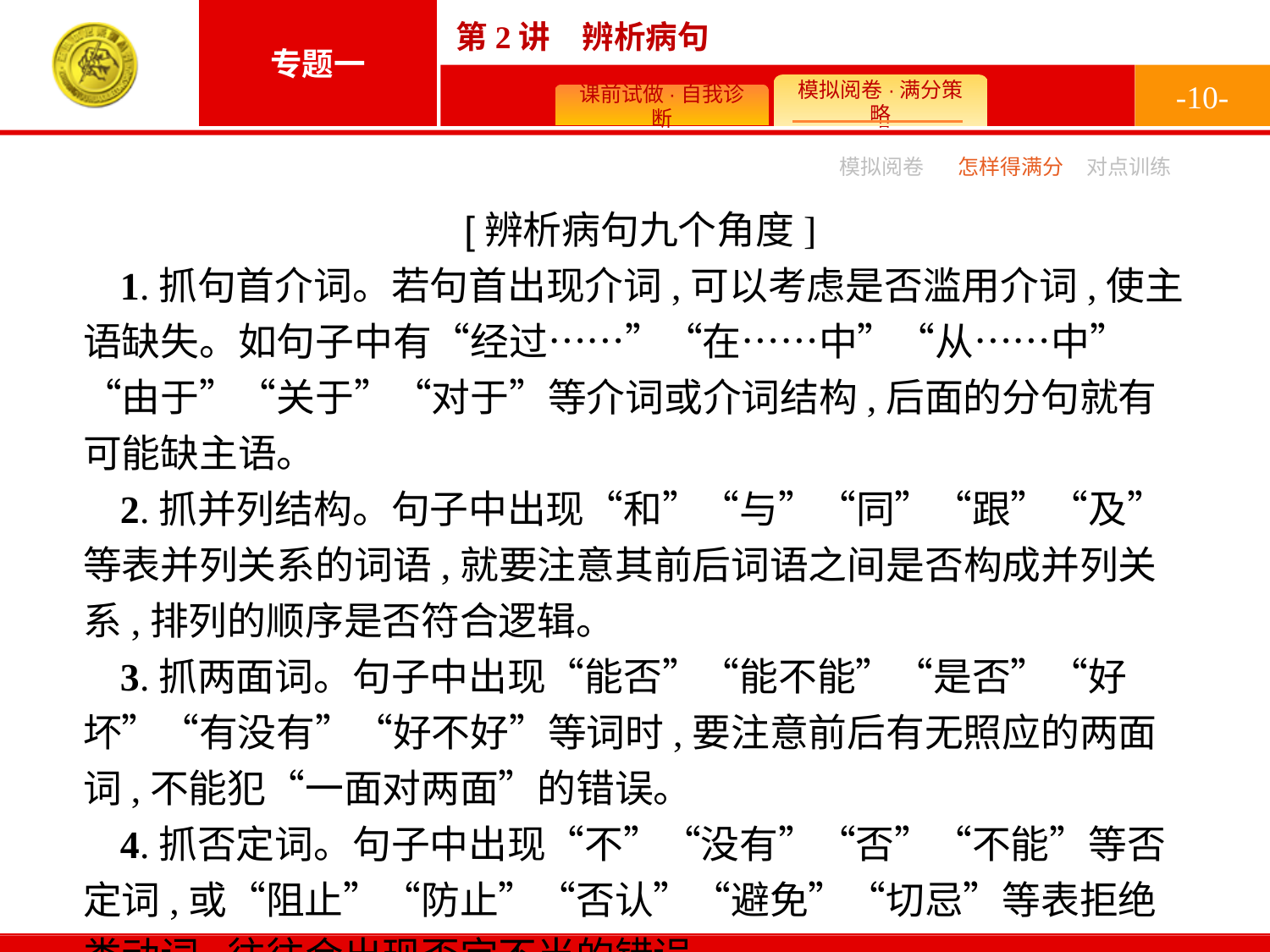

-10-
模拟阅卷
怎样得满分
对点训练
 [辨析病句九个角度]
1.抓句首介词。若句首出现介词,可以考虑是否滥用介词,使主语缺失。如句子中有“经过……”“在……中”“从……中”“由于”“关于”“对于”等介词或介词结构,后面的分句就有可能缺主语。
2.抓并列结构。句子中出现“和”“与”“同”“跟”“及”等表并列关系的词语,就要注意其前后词语之间是否构成并列关系,排列的顺序是否符合逻辑。
3.抓两面词。句子中出现“能否”“能不能”“是否”“好坏”“有没有”“好不好”等词时,要注意前后有无照应的两面词,不能犯“一面对两面”的错误。
4.抓否定词。句子中出现“不”“没有”“否”“不能”等否定词,或“阻止”“防止”“否认”“避免”“切忌”等表拒绝类动词,往往会出现否定不当的错误。